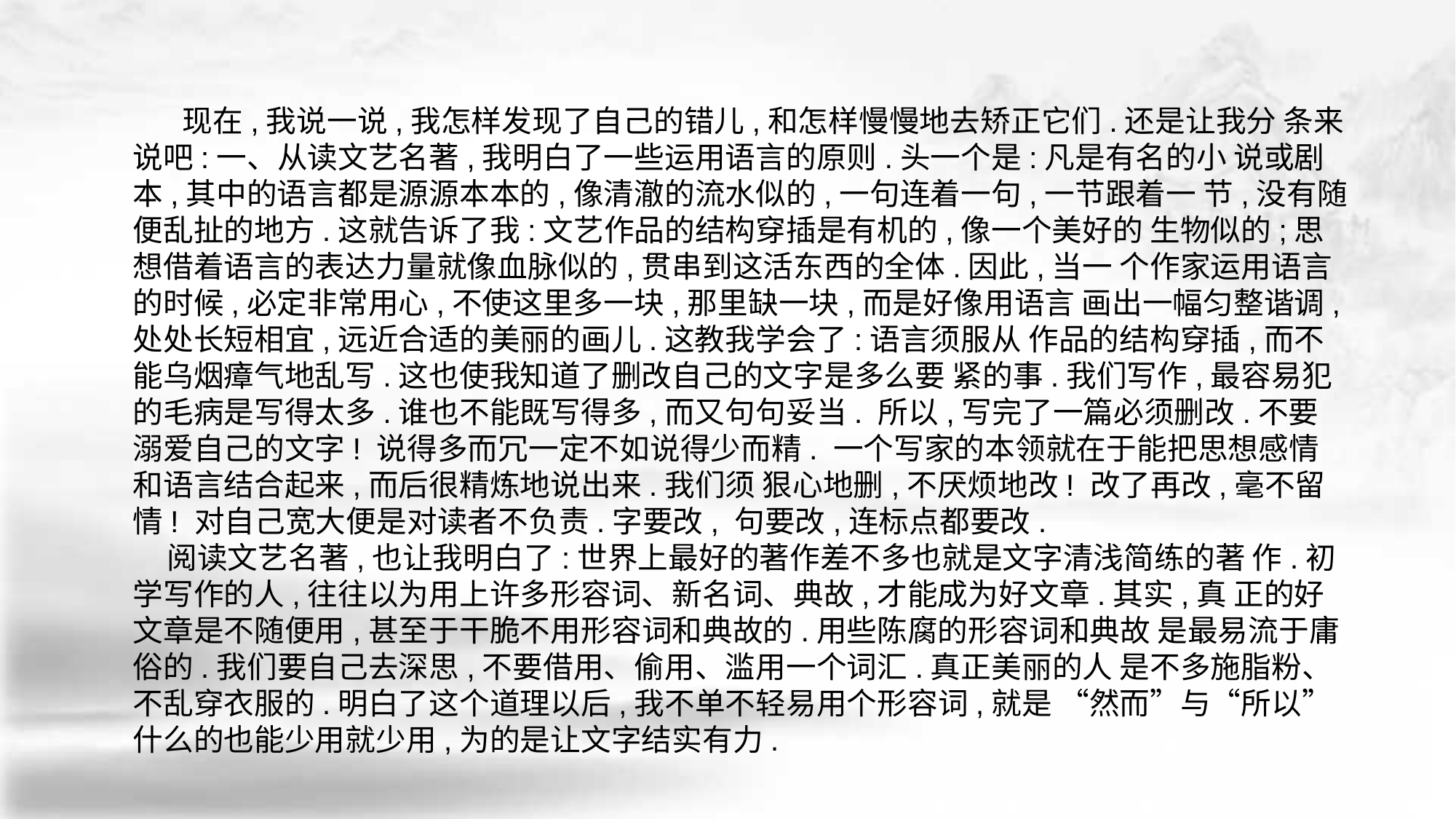

现在,我说一说,我怎样发现了自己的错儿,和怎样慢慢地去矫正它们.还是让我分 条来说吧:一、从读文艺名著,我明白了一些运用语言的原则.头一个是:凡是有名的小 说或剧本,其中的语言都是源源本本的,像清澈的流水似的,一句连着一句,一节跟着一 节,没有随便乱扯的地方.这就告诉了我:文艺作品的结构穿插是有机的,像一个美好的 生物似的;思想借着语言的表达力量就像血脉似的,贯串到这活东西的全体.因此,当一 个作家运用语言的时候,必定非常用心,不使这里多一块,那里缺一块,而是好像用语言 画出一幅匀整谐调,处处长短相宜,远近合适的美丽的画儿.这教我学会了:语言须服从 作品的结构穿插,而不能乌烟瘴气地乱写.这也使我知道了删改自己的文字是多么要 紧的事.我们写作,最容易犯的毛病是写得太多.谁也不能既写得多,而又句句妥当. 所以,写完了一篇必须删改.不要溺爱自己的文字! 说得多而冗一定不如说得少而精. 一个写家的本领就在于能把思想感情和语言结合起来,而后很精炼地说出来.我们须 狠心地删,不厌烦地改! 改了再改,毫不留情! 对自己宽大便是对读者不负责.字要改, 句要改,连标点都要改.
    阅读文艺名著,也让我明白了:世界上最好的著作差不多也就是文字清浅简练的著 作.初学写作的人,往往以为用上许多形容词、新名词、典故,才能成为好文章.其实,真 正的好文章是不随便用,甚至于干脆不用形容词和典故的.用些陈腐的形容词和典故 是最易流于庸俗的.我们要自己去深思,不要借用、偷用、滥用一个词汇.真正美丽的人 是不多施脂粉、不乱穿衣服的.明白了这个道理以后,我不单不轻易用个形容词,就是 “然而”与“所以”什么的也能少用就少用,为的是让文字结实有力.